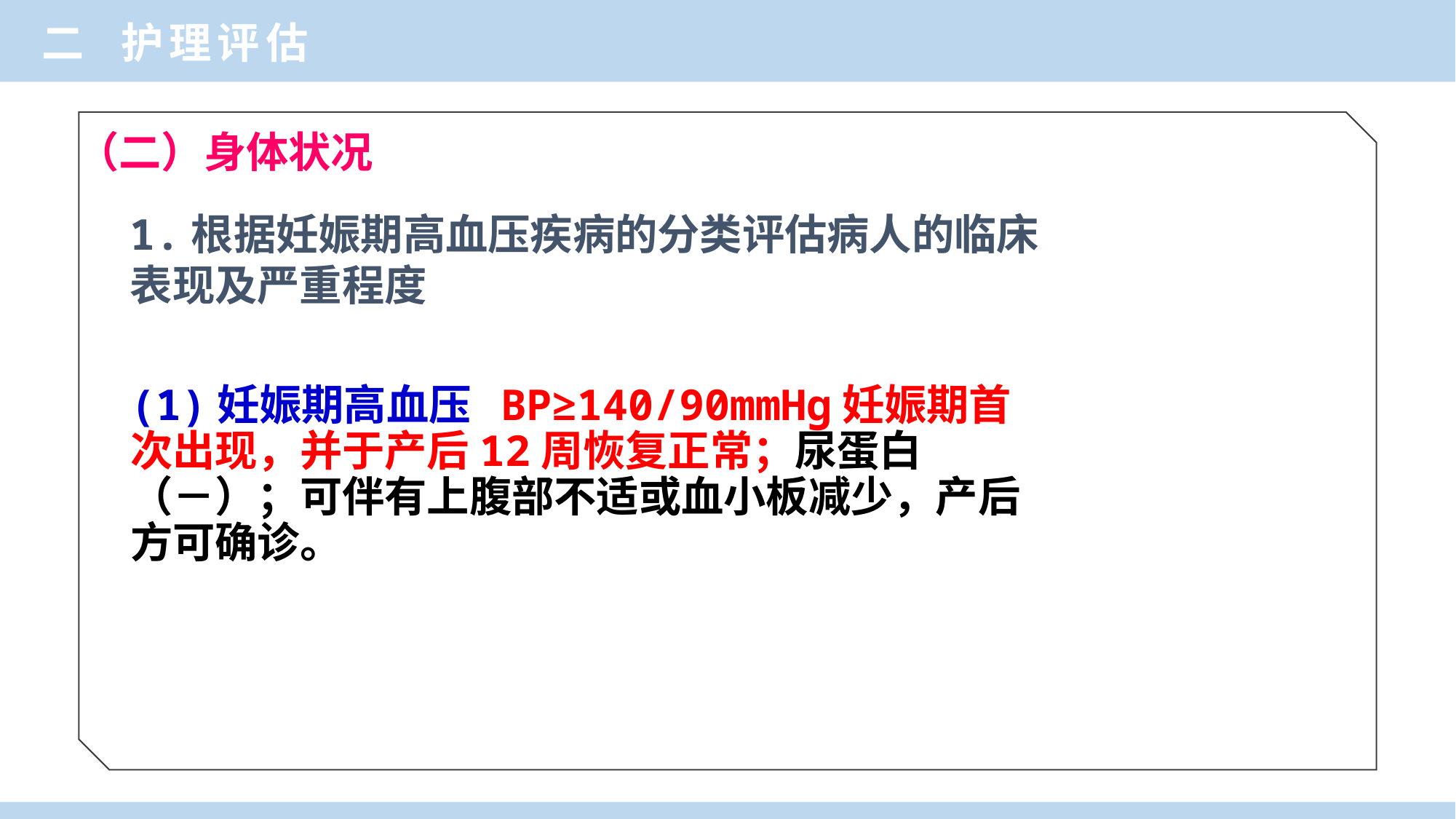

二  护理评估

# （二）身体状况
1.根据妊娠期高血压疾病的分类评估病人的临床
表现及严重程度
(1)妊娠期高血压  BP≥140/90mmHg妊娠期首次出现，并于产后12周恢复正常；尿蛋白（－）；可伴有上腹部不适或血小板减少，产后方可确诊。